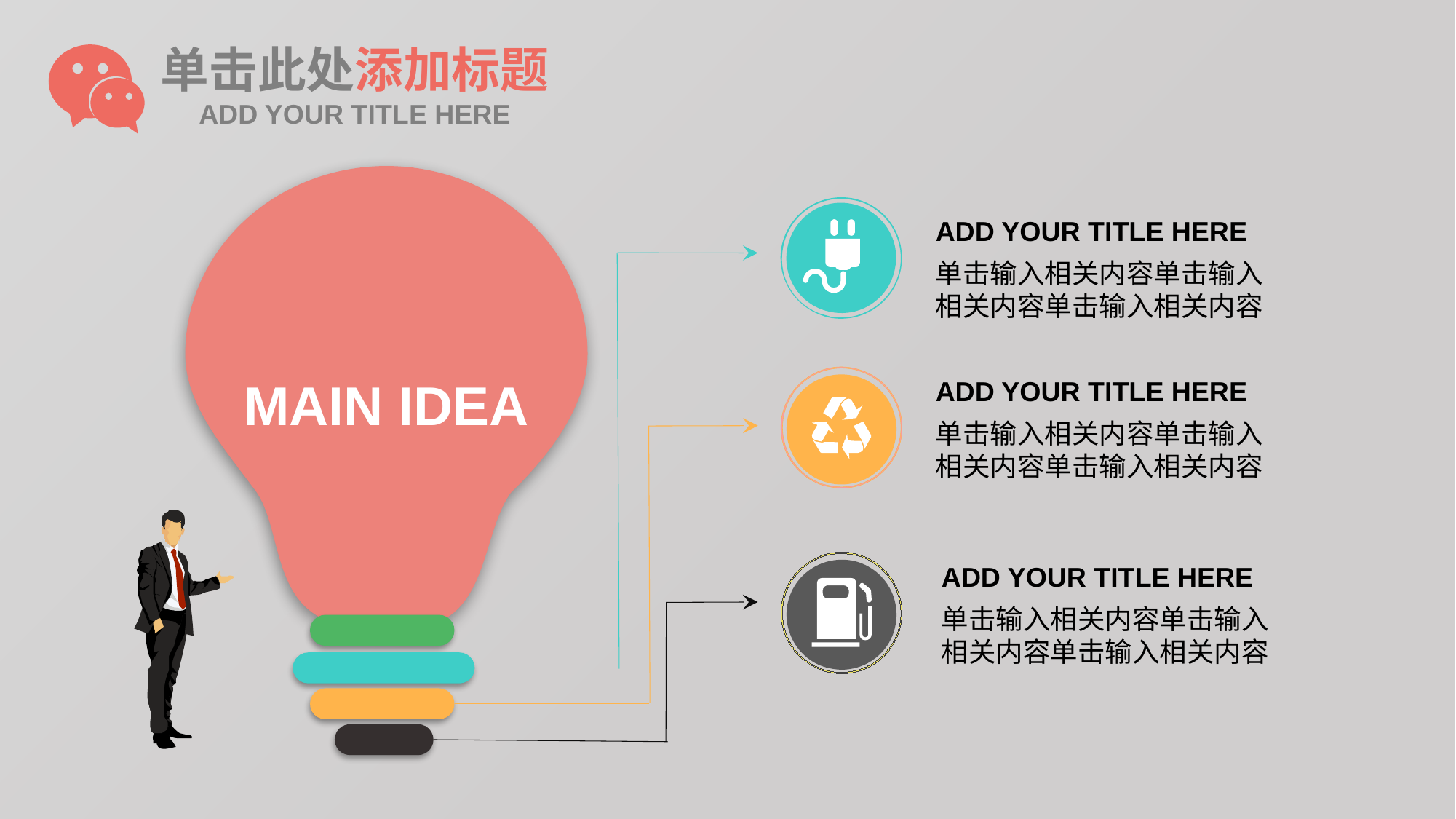

单击此处添加标题
ADD YOUR TITLE HERE

MAIN IDEA

ADD YOUR TITLE HERE
单击输入相关内容单击输入相关内容单击输入相关内容
ADD YOUR TITLE HERE
单击输入相关内容单击输入相关内容单击输入相关内容

ADD YOUR TITLE HERE
单击输入相关内容单击输入相关内容单击输入相关内容